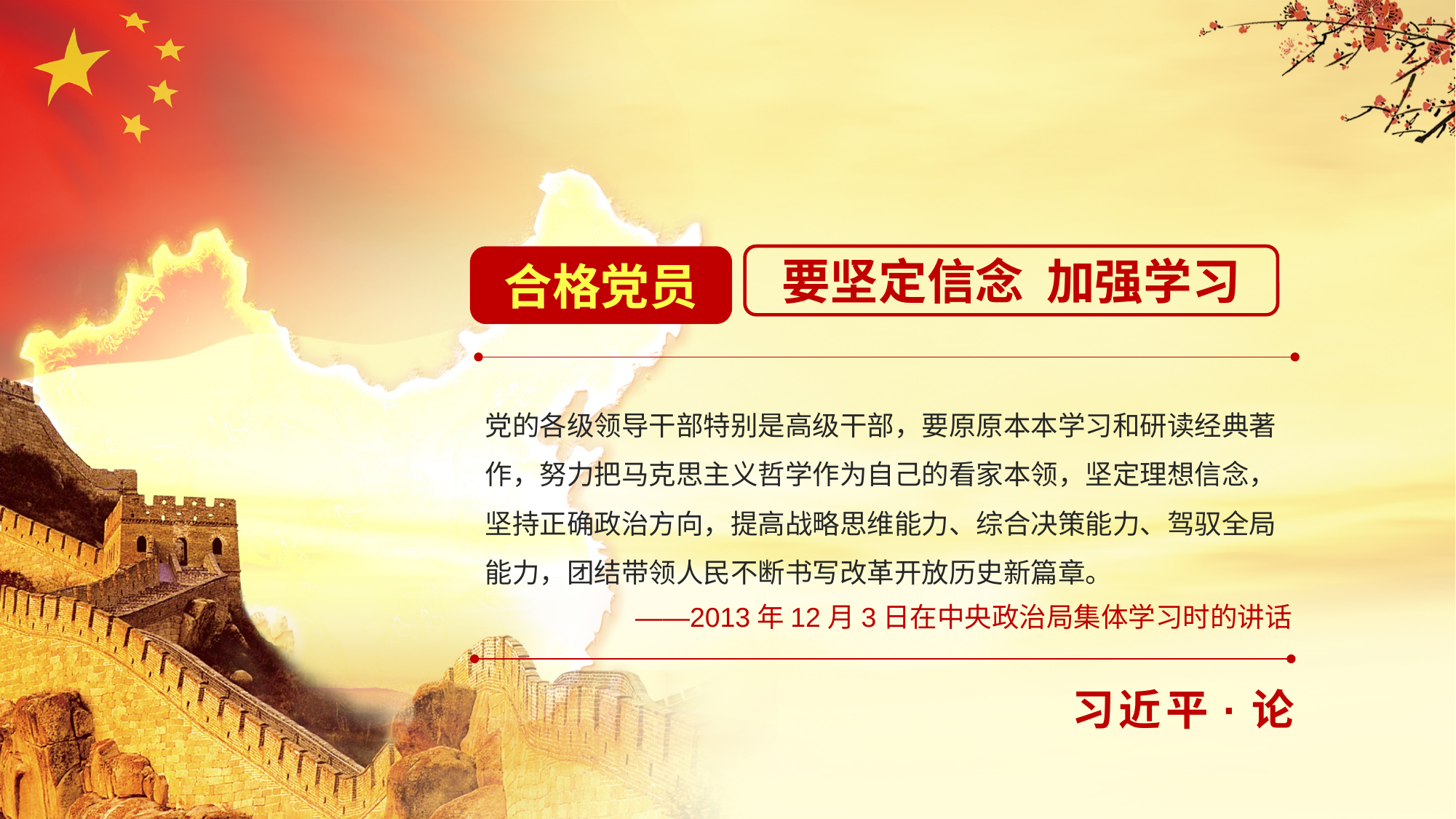

要坚定信念  加强学习
合格党员
党的各级领导干部特别是高级干部，要原原本本学习和研读经典著作，努力把马克思主义哲学作为自己的看家本领，坚定理想信念，坚持正确政治方向，提高战略思维能力、综合决策能力、驾驭全局能力，团结带领人民不断书写改革开放历史新篇章。
——2013年12月3日在中央政治局集体学习时的讲话
习近平·论